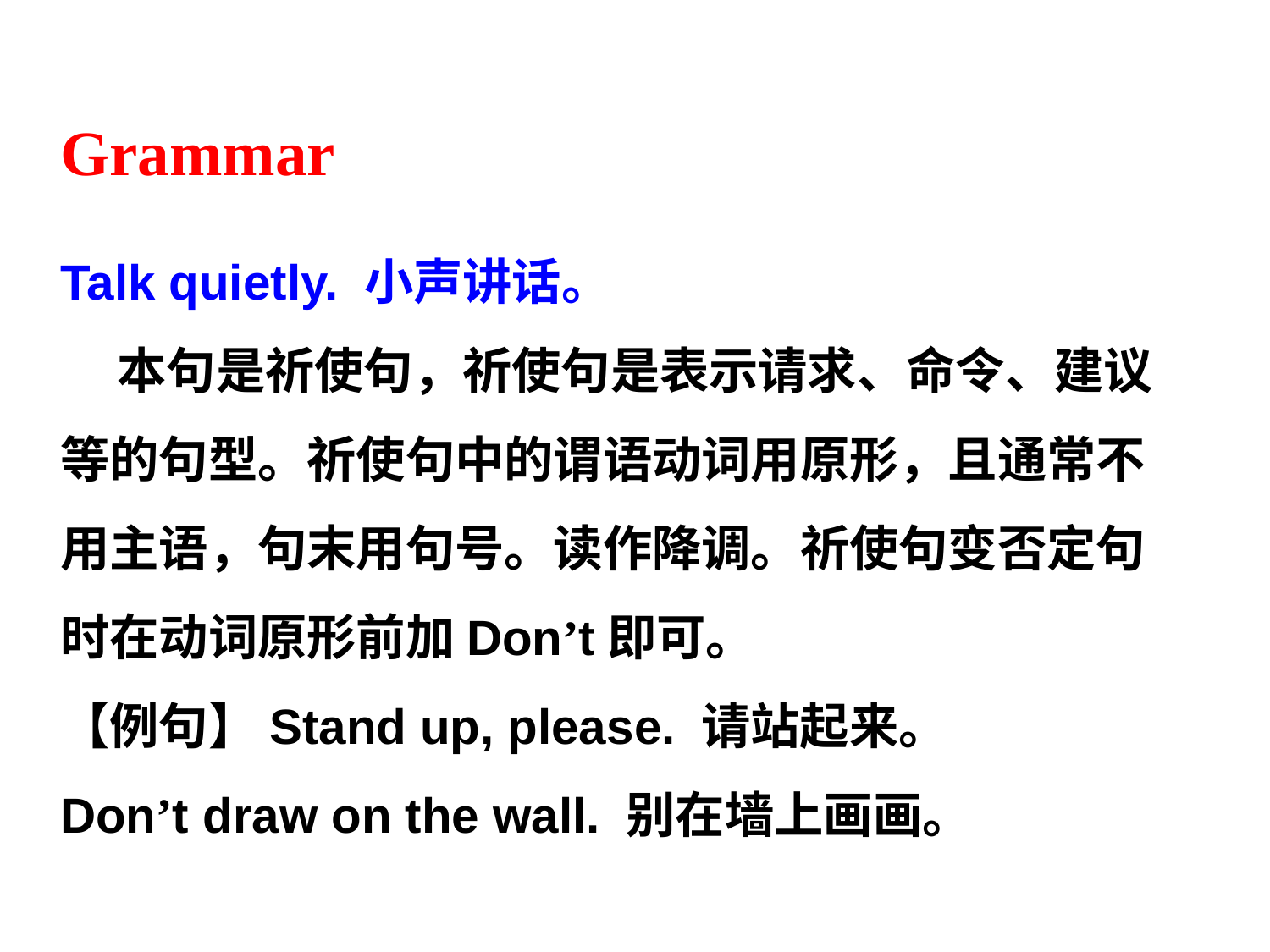

Grammar
Talk quietly. 小声讲话。
    本句是祈使句，祈使句是表示请求、命令、建议等的句型。祈使句中的谓语动词用原形，且通常不用主语，句末用句号。读作降调。祈使句变否定句时在动词原形前加Don’t即可。
【例句】Stand up, please. 请站起来。
Don’t draw on the wall. 别在墙上画画。